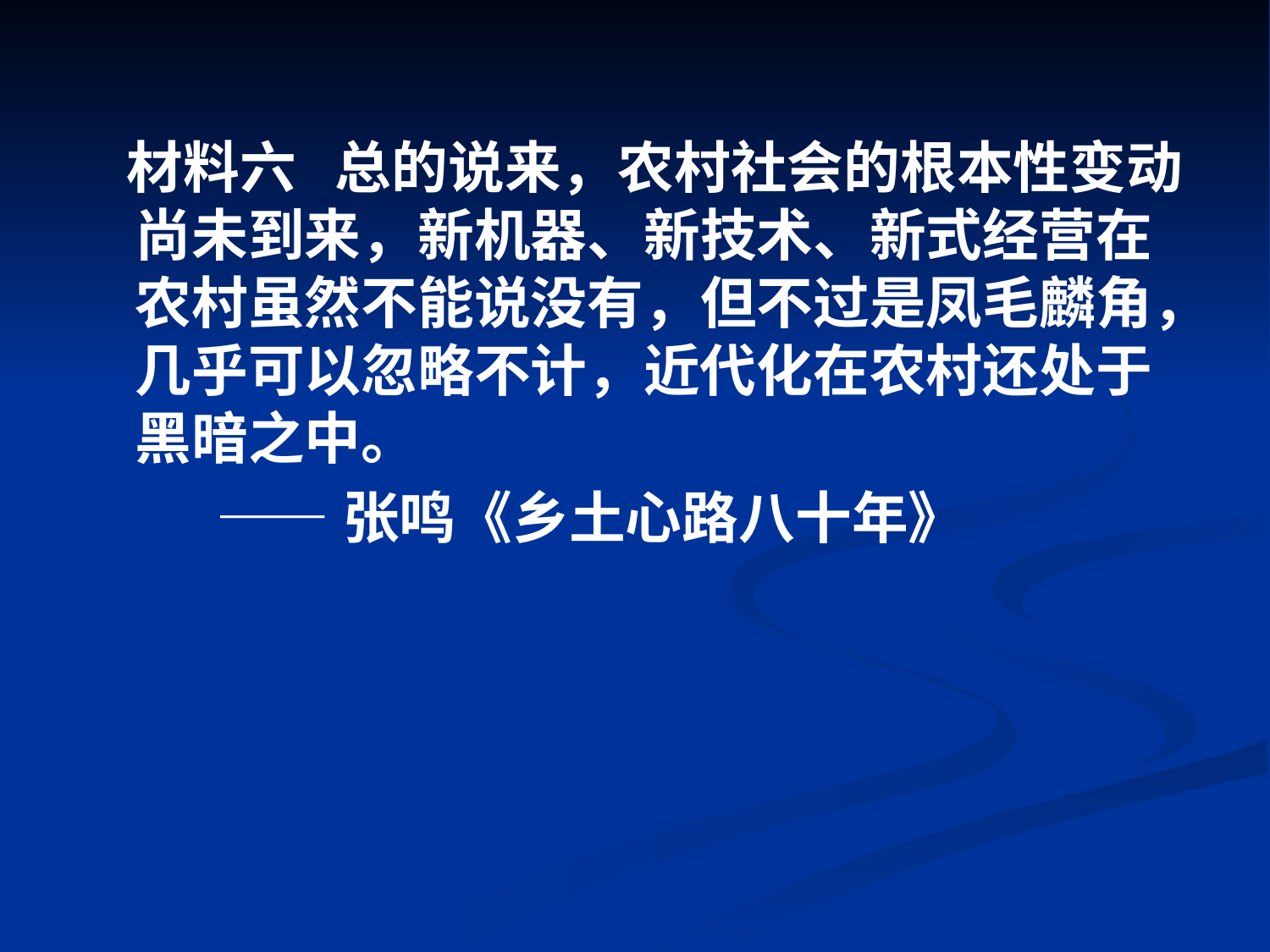

材料六   总的说来，农村社会的根本性变动尚未到来，新机器、新技术、新式经营在农村虽然不能说没有，但不过是凤毛麟角，几乎可以忽略不计，近代化在农村还处于黑暗之中。
          ——张鸣《乡土心路八十年》